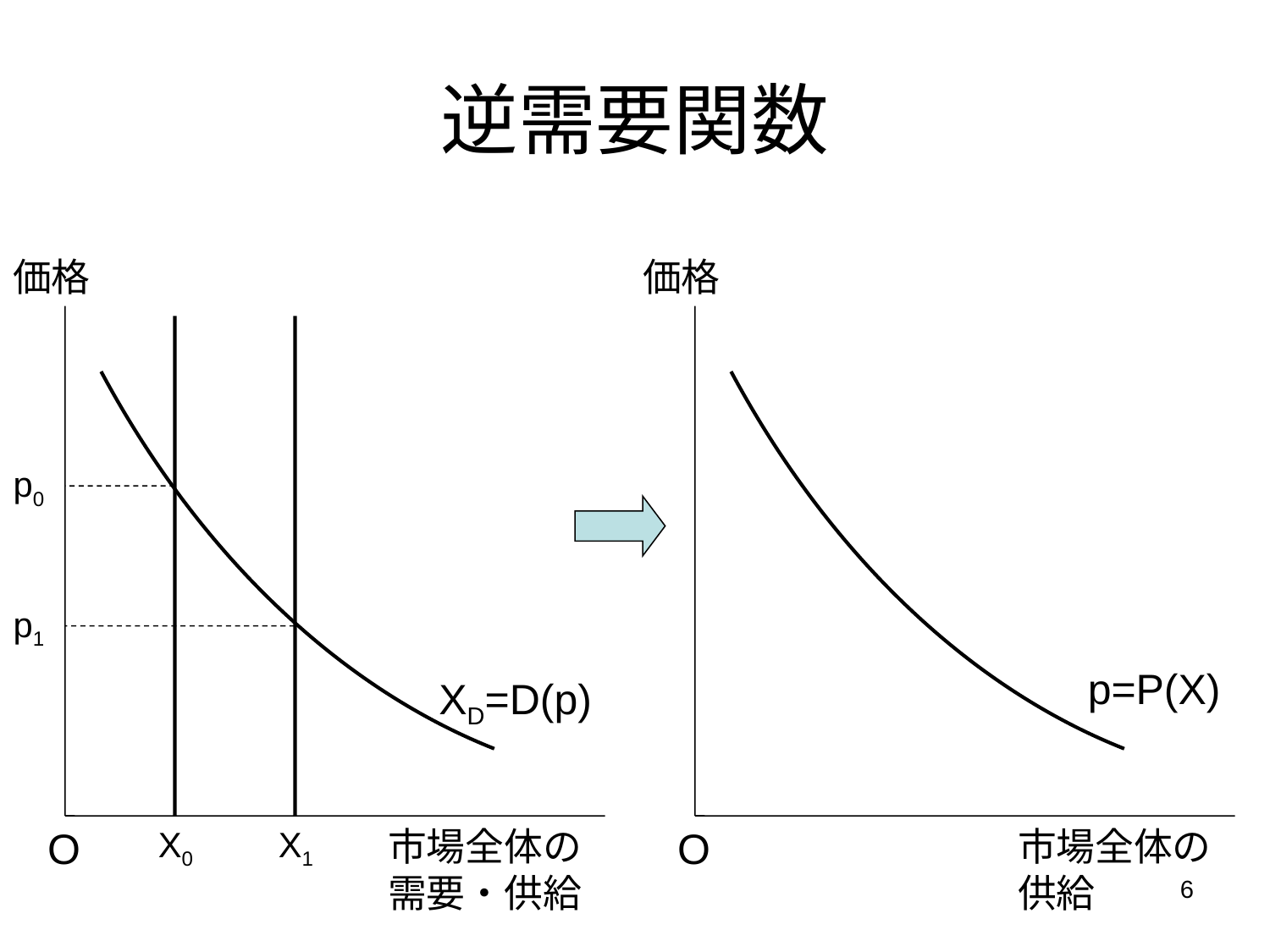

# 逆需要関数
価格
価格

p0

p1

p=P(X)
XD=D(p)
O

X0
X1
市場全体の
需要・供給
O

市場全体の
供給
6